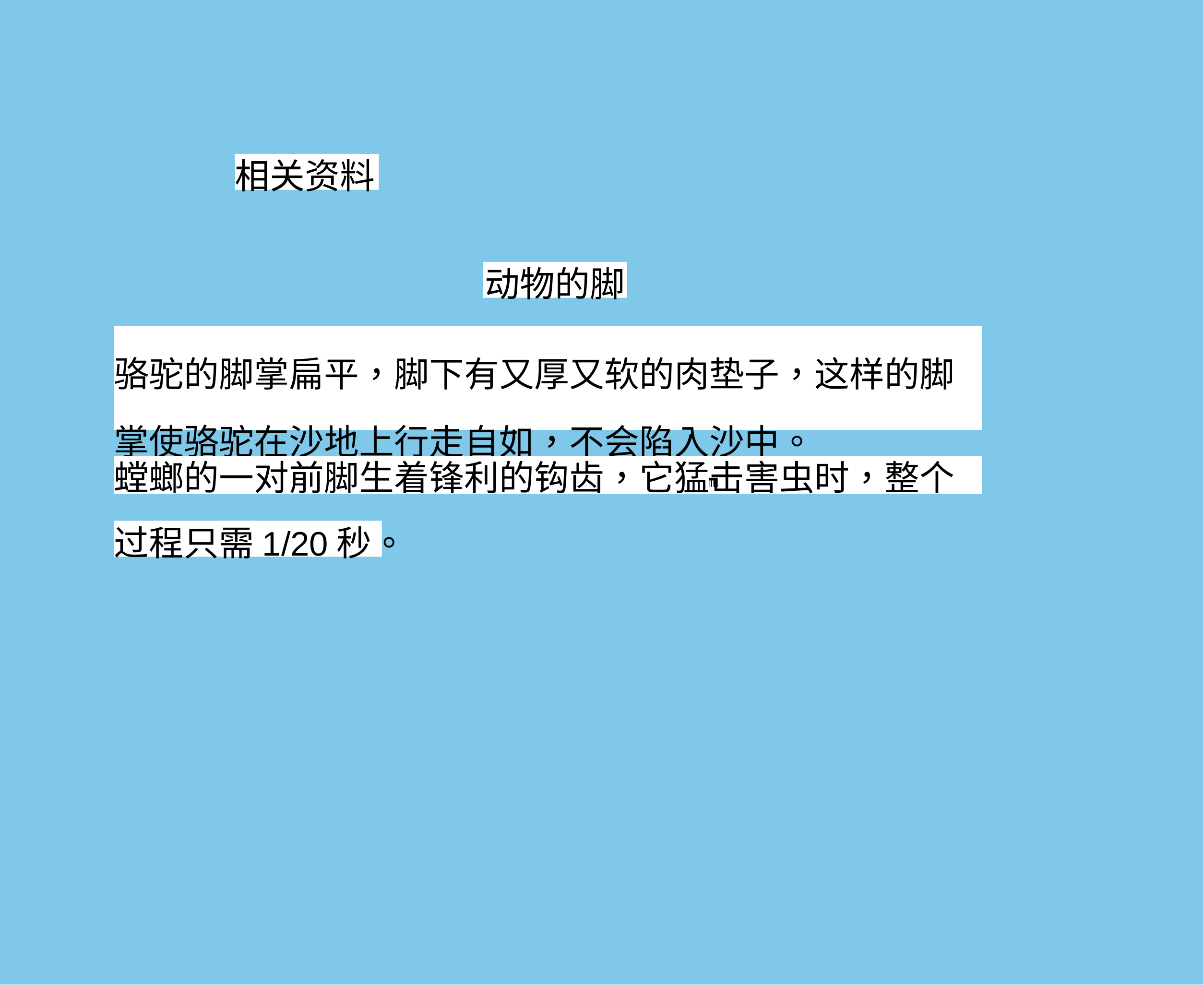

相关资料
动物的脚
骆驼的脚掌扁平，脚下有又厚又软的肉垫子，这样的脚 掌使骆驼在沙地上行走自如，不会陷入沙中。
螳螂的一对前脚生着锋利的钩齿，它猛击害虫时，整个
II
过程只需1/20秒。